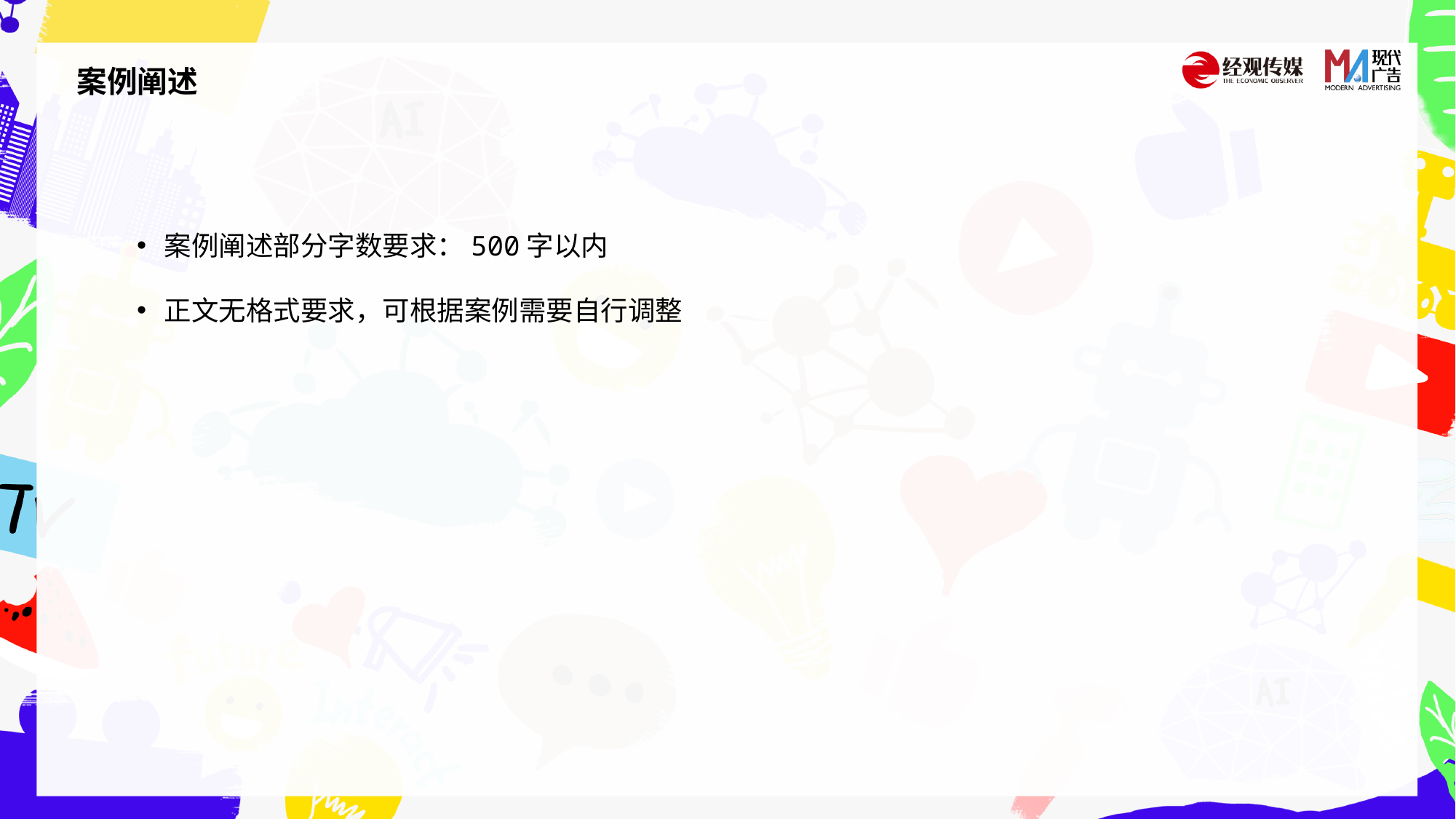

# 案例阐述
案例阐述部分字数要求：500字以内
正文无格式要求，可根据案例需要自行调整